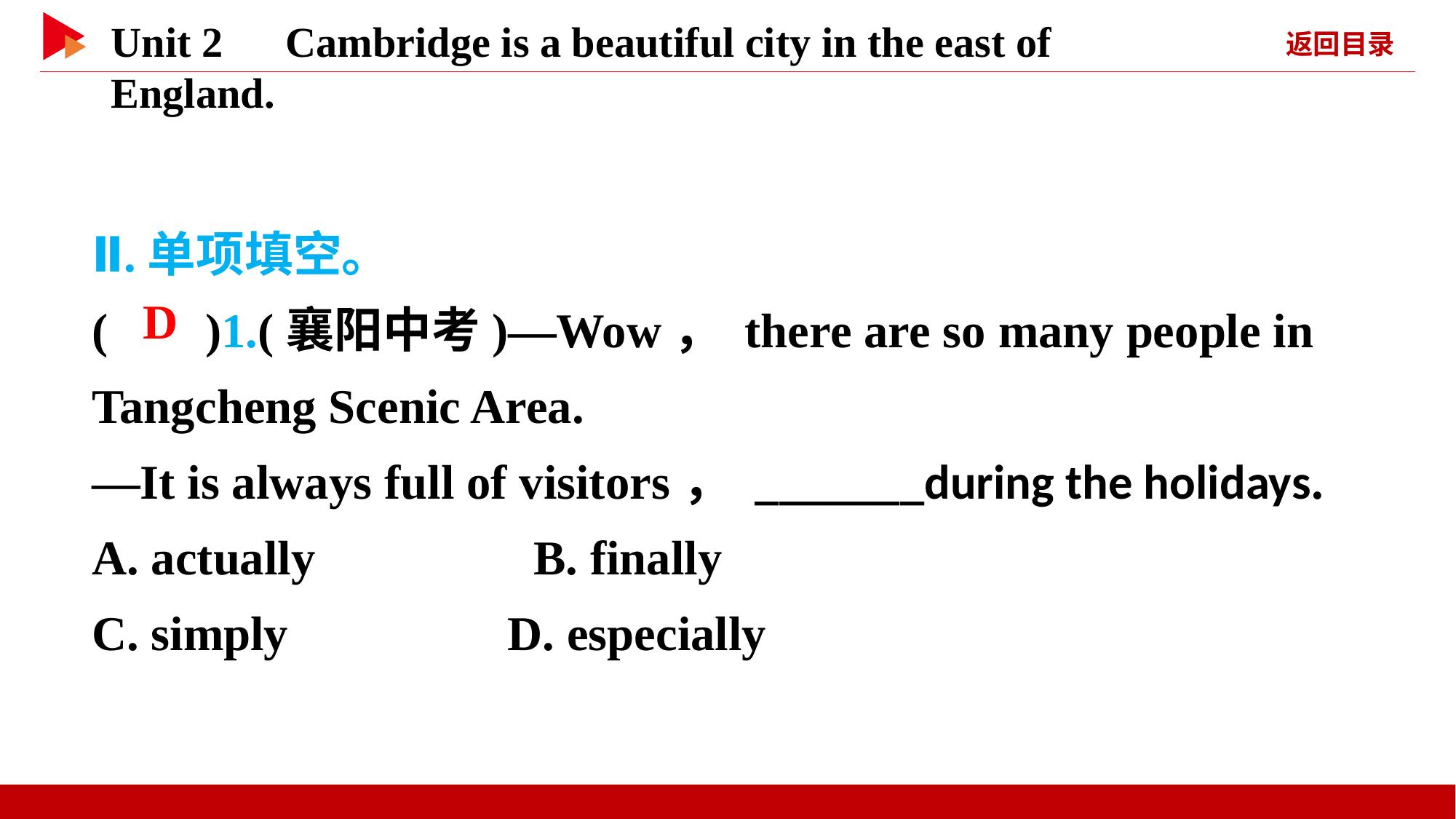

Ⅱ.单项填空。
(        )1.(襄阳中考)—Wow， there are so many people in Tangcheng Scenic Area.
—It is always full of visitors， _______during the holidays.
A. actually　　　　B. finally
C. simply                  D. especially
   D